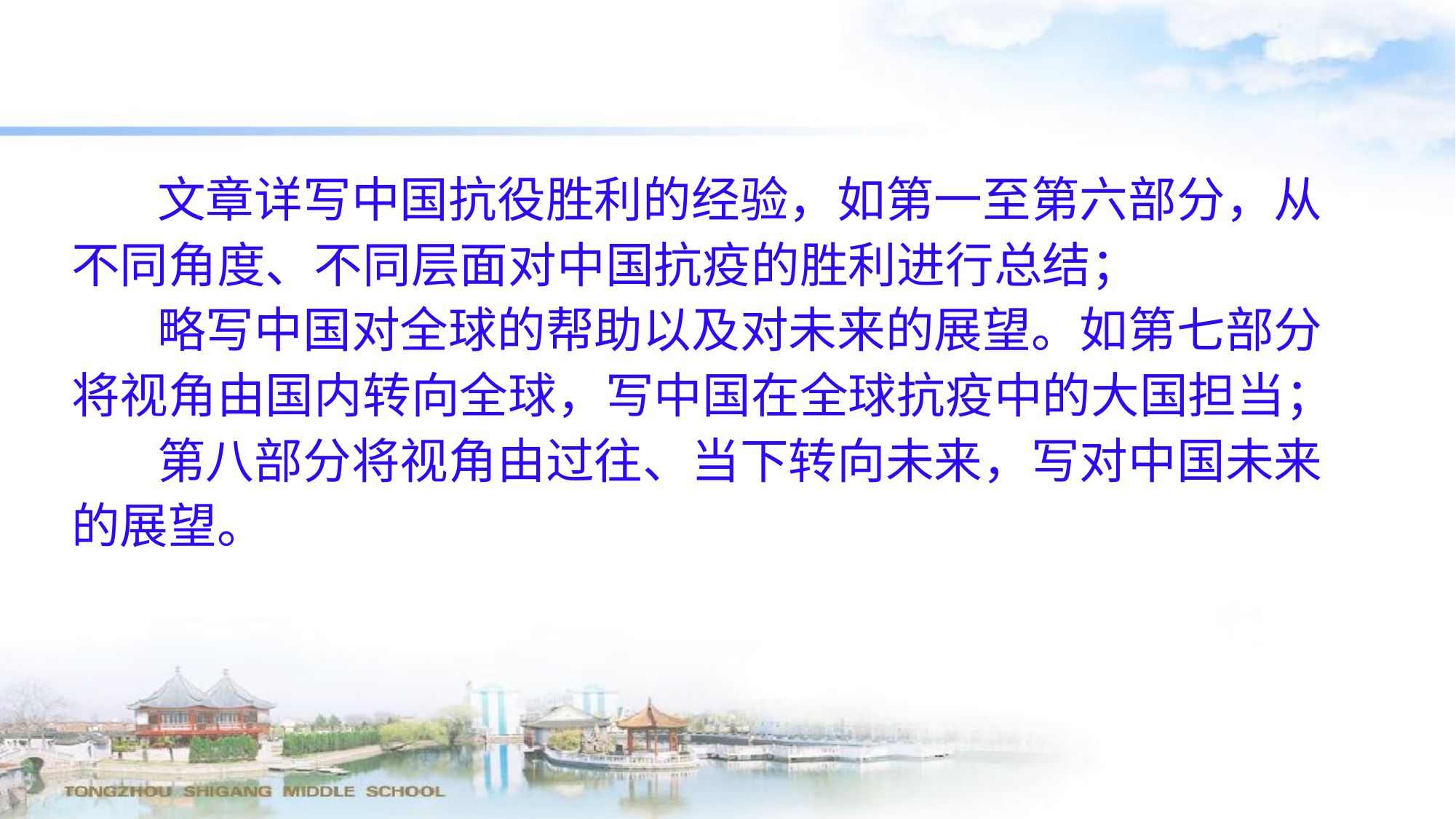

文章详写中国抗役胜利的经验，如第一至第六部分，从不同角度、不同层面对中国抗疫的胜利进行总结；
略写中国对全球的帮助以及对未来的展望。如第七部分将视角由国内转向全球，写中国在全球抗疫中的大国担当；
第八部分将视角由过往、当下转向未来，写对中国未来的展望。